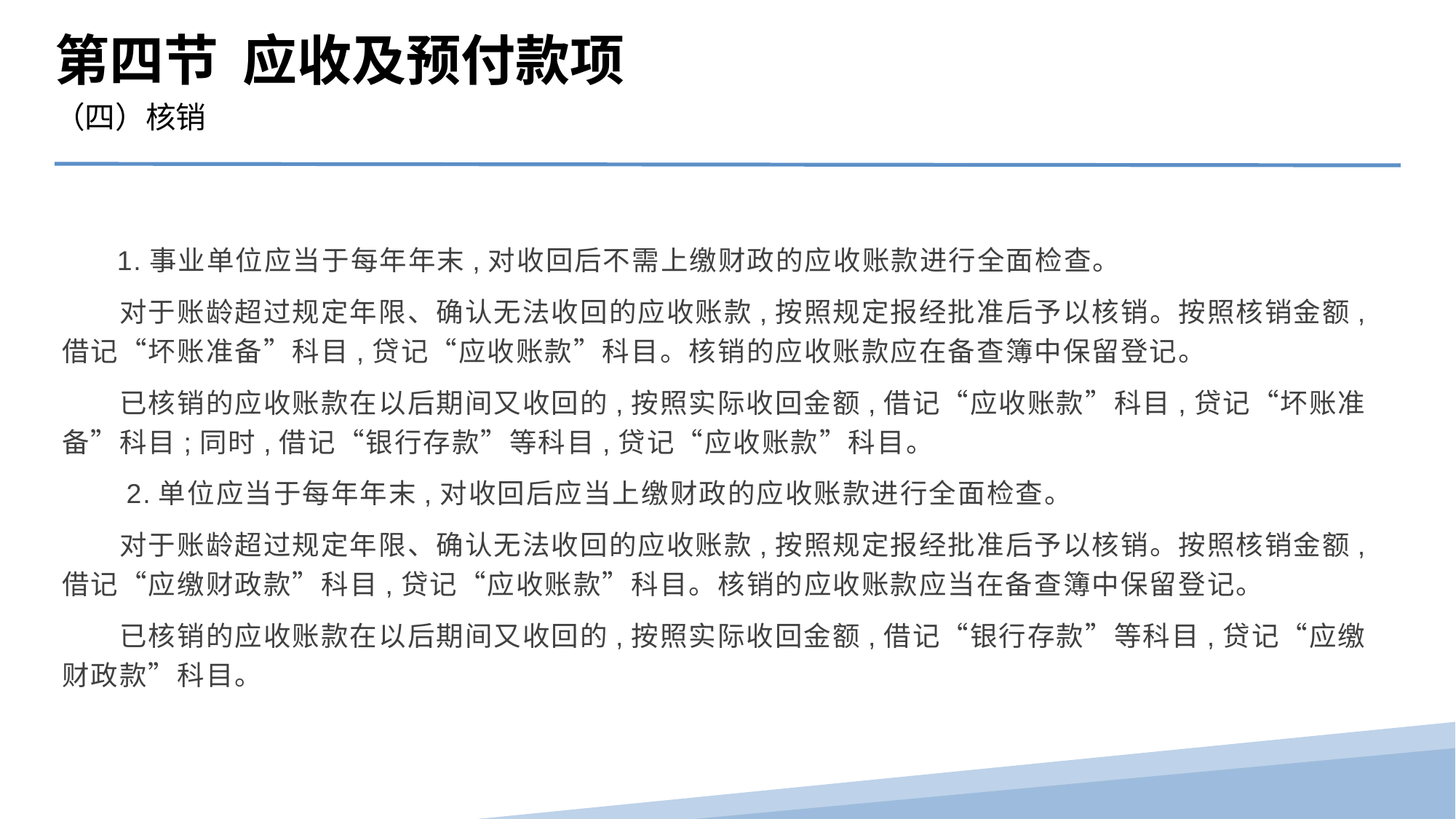

第四节  应收及预付款项
（四）核销
      1.事业单位应当于每年年末,对收回后不需上缴财政的应收账款进行全面检查。
　　对于账龄超过规定年限、确认无法收回的应收账款,按照规定报经批准后予以核销。按照核销金额,借记“坏账准备”科目,贷记“应收账款”科目。核销的应收账款应在备查簿中保留登记。
　　已核销的应收账款在以后期间又收回的,按照实际收回金额,借记“应收账款”科目,贷记“坏账准备”科目;同时,借记“银行存款”等科目,贷记“应收账款”科目。
　　2.单位应当于每年年末,对收回后应当上缴财政的应收账款进行全面检查。
　　对于账龄超过规定年限、确认无法收回的应收账款,按照规定报经批准后予以核销。按照核销金额,借记“应缴财政款”科目,贷记“应收账款”科目。核销的应收账款应当在备查簿中保留登记。
　　已核销的应收账款在以后期间又收回的,按照实际收回金额,借记“银行存款”等科目,贷记“应缴财政款”科目。